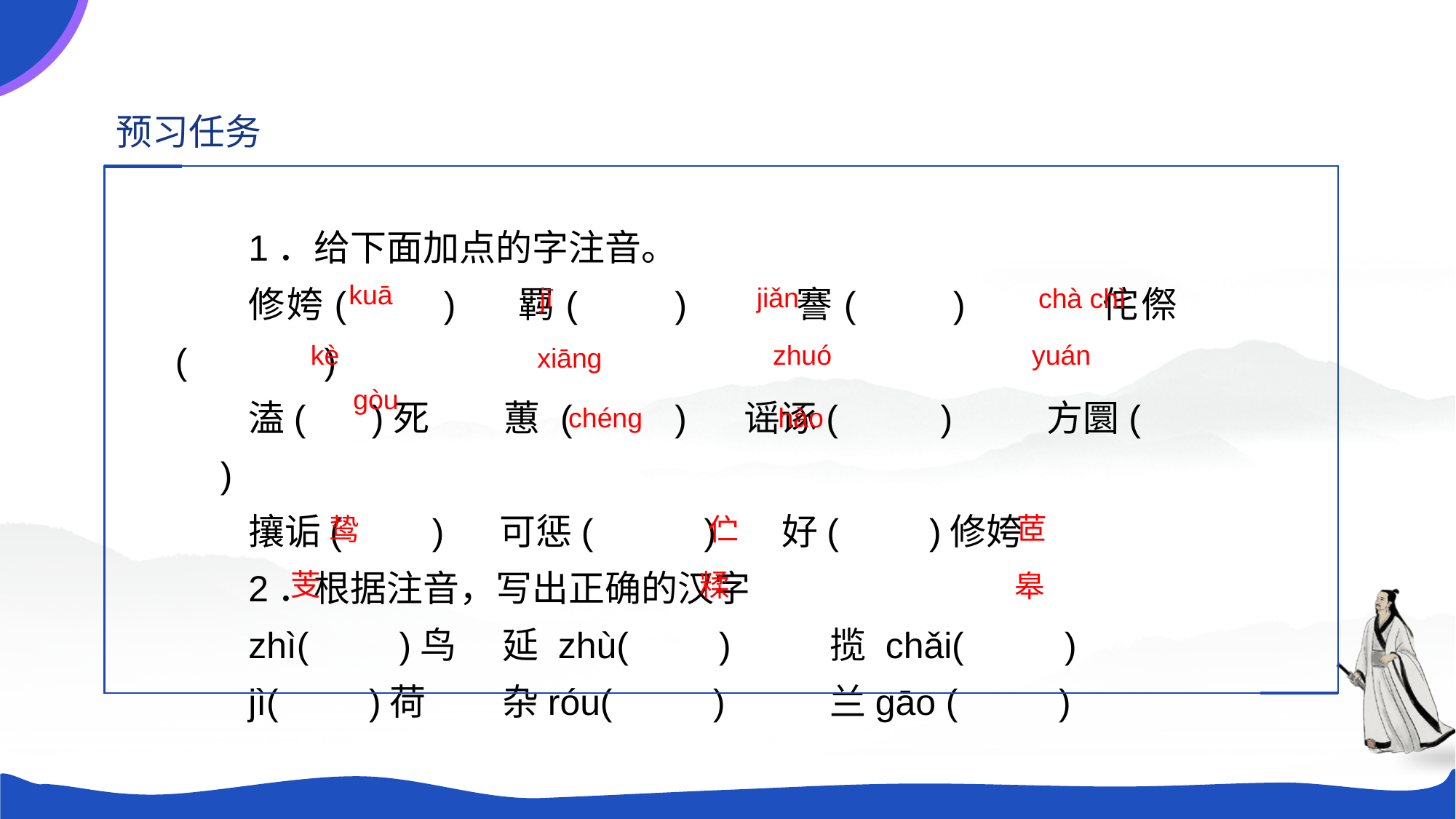

预习任务

1．给下面加点的字注音。
修姱(　　)　 羁(　　)　 　 謇(　　)　 　　侘傺( 　　　)
溘(　 )死　　蕙 (　　 )　 谣诼(　 　)　 　方圜(　 　)
攘诟(　　)　 可惩(　  　)　  好(　　)修姱
2．根据注音，写出正确的汉字
zhì(　　)鸟　	延 zhù(　　)　	揽 chǎi(　 　)
jì(　　)荷　	杂róu(　 　)　	兰gāo (　 　)
kuā
jiǎn
jī
chà chì
kè
zhuó
yuán
xiānɡ
gòu
chénɡ
hào
茝
鸷
伫
芰
糅
皋